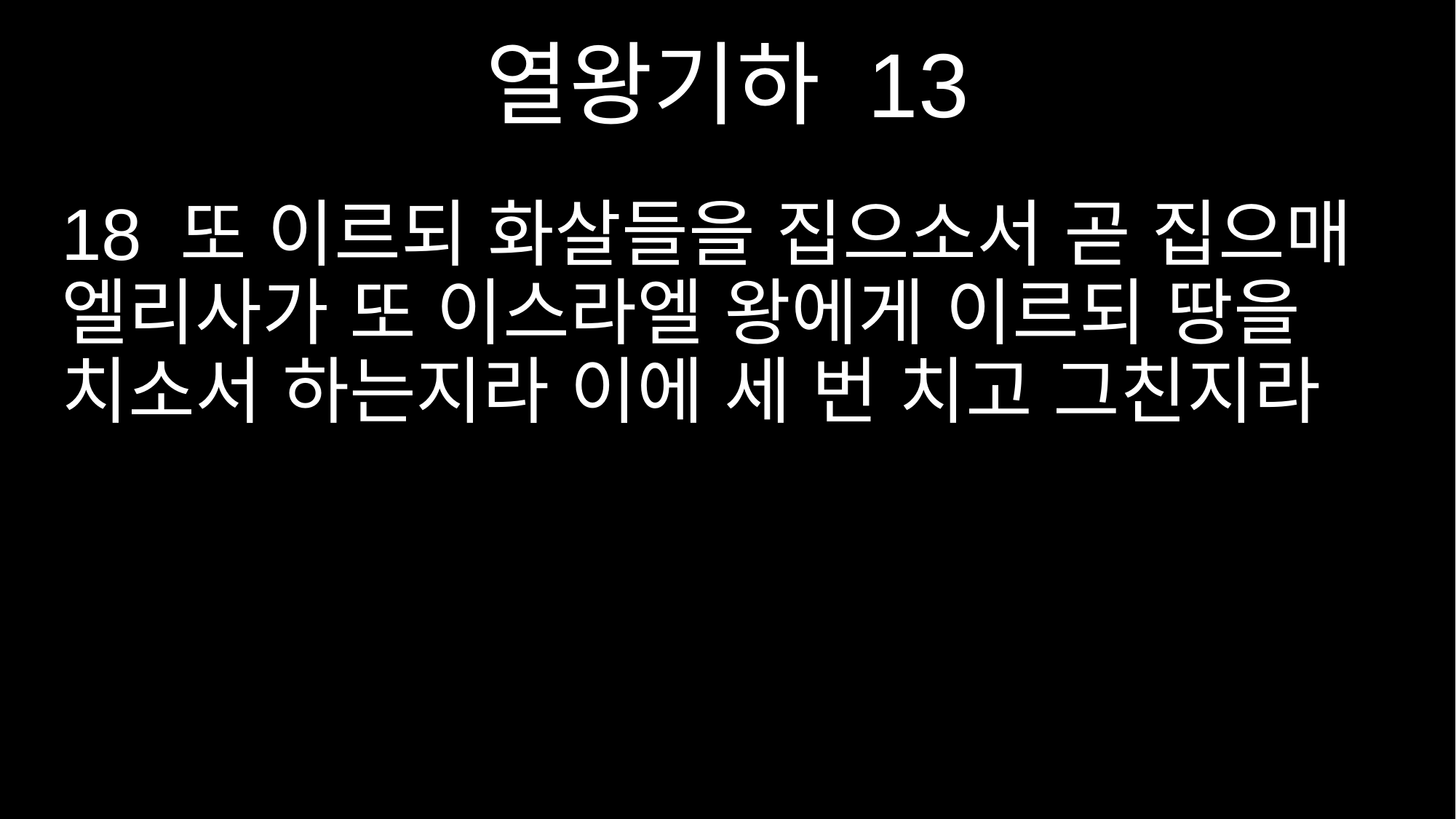

열왕기하 13
18 또 이르되 화살들을 집으소서 곧 집으매 엘리사가 또 이스라엘 왕에게 이르되 땅을 치소서 하는지라 이에 세 번 치고 그친지라